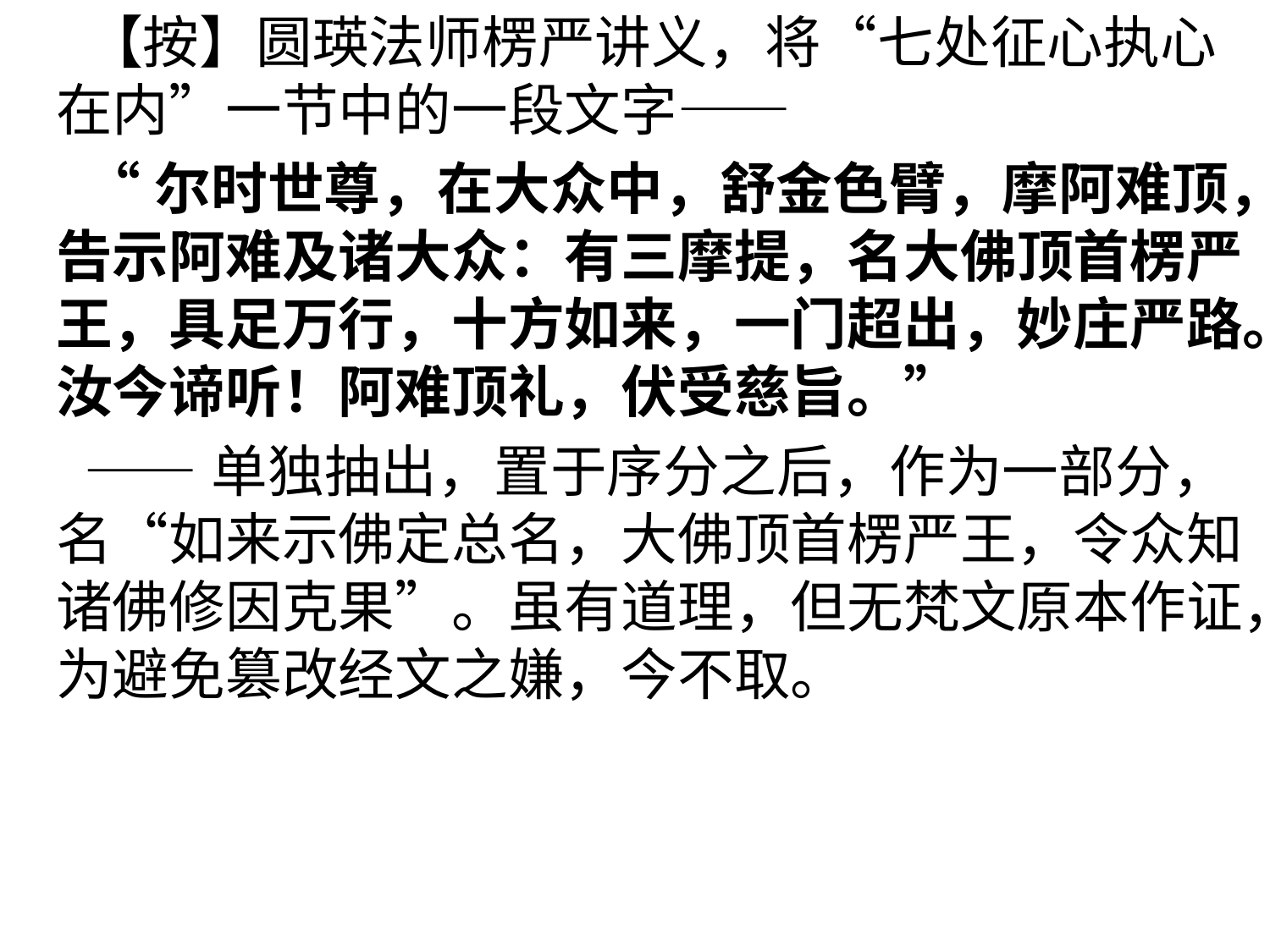

【按】圆瑛法师楞严讲义，将“七处征心执心在内”一节中的一段文字——
      “尔时世尊，在大众中，舒金色臂，摩阿难顶，告示阿难及诸大众：有三摩提，名大佛顶首楞严王，具足万行，十方如来，一门超出，妙庄严路。汝今谛听！阿难顶礼，伏受慈旨。”
      ——单独抽出，置于序分之后，作为一部分，名“如来示佛定总名，大佛顶首楞严王，令众知诸佛修因克果”。虽有道理，但无梵文原本作证，为避免篡改经文之嫌，今不取。